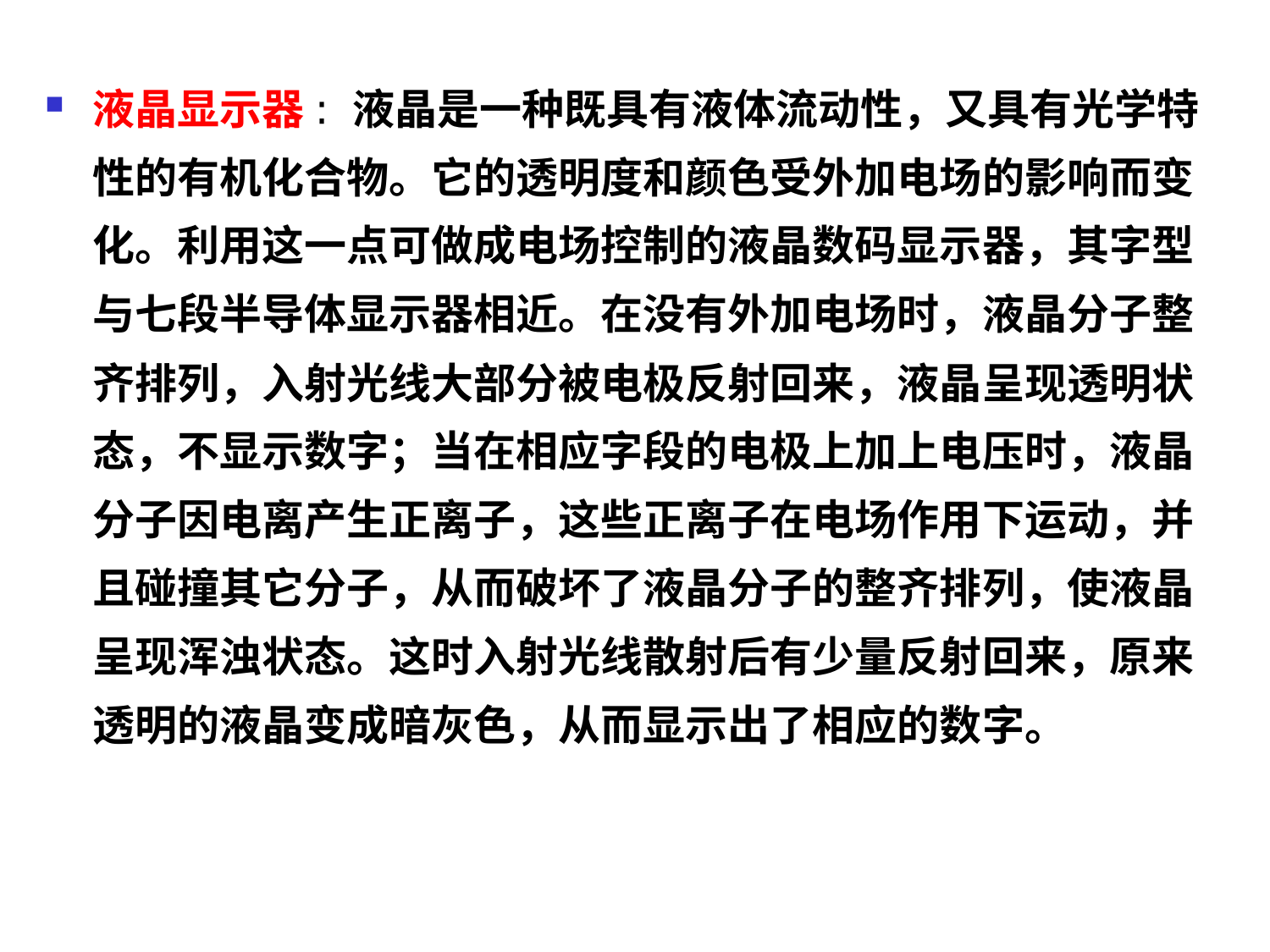

液晶显示器: 液晶是一种既具有液体流动性，又具有光学特性的有机化合物。它的透明度和颜色受外加电场的影响而变化。利用这一点可做成电场控制的液晶数码显示器，其字型与七段半导体显示器相近。在没有外加电场时，液晶分子整齐排列，入射光线大部分被电极反射回来，液晶呈现透明状态，不显示数字；当在相应字段的电极上加上电压时，液晶分子因电离产生正离子，这些正离子在电场作用下运动，并且碰撞其它分子，从而破坏了液晶分子的整齐排列，使液晶呈现浑浊状态。这时入射光线散射后有少量反射回来，原来透明的液晶变成暗灰色，从而显示出了相应的数字。